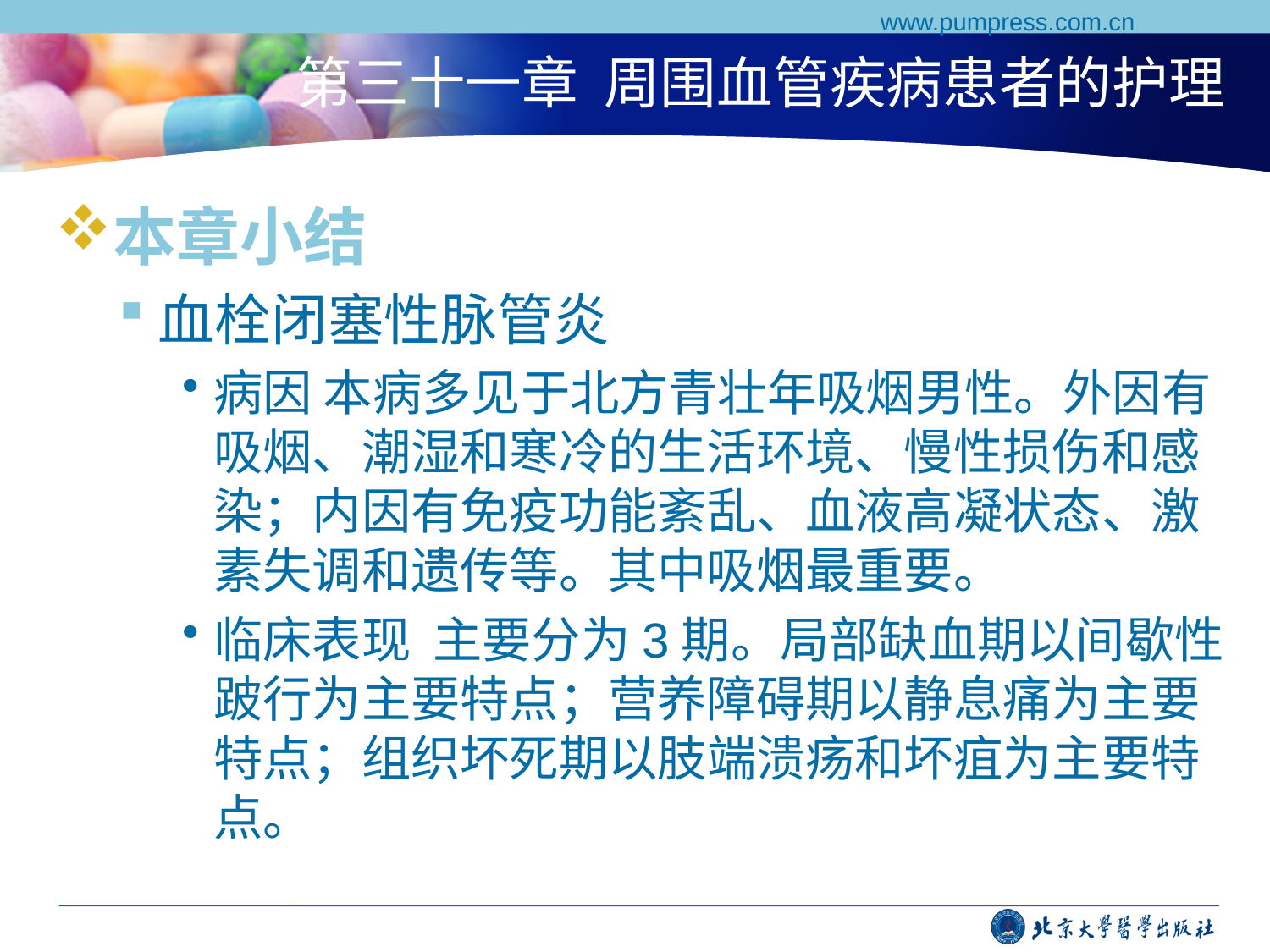

www.pumpress.com.cn
# 第三十一章  周围血管疾病患者的护理
本章小结
血栓闭塞性脉管炎
病因 本病多见于北方青壮年吸烟男性。外因有吸烟、潮湿和寒冷的生活环境、慢性损伤和感染；内因有免疫功能紊乱、血液高凝状态、激素失调和遗传等。其中吸烟最重要。
临床表现  主要分为3期。局部缺血期以间歇性跛行为主要特点；营养障碍期以静息痛为主要特点；组织坏死期以肢端溃疡和坏疽为主要特点。